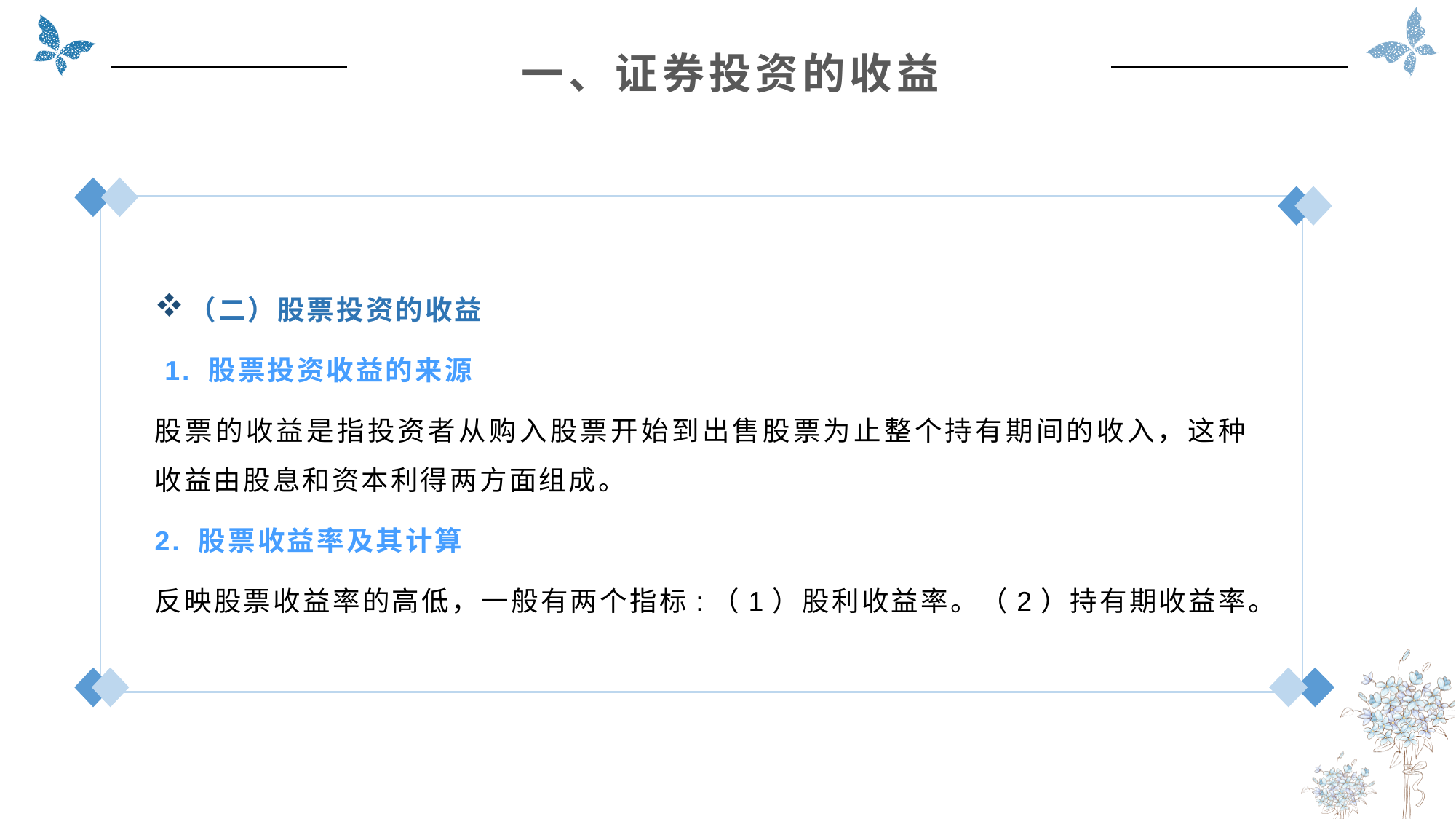

一、证券投资的收益

（二）股票投资的收益
 1. 股票投资收益的来源
股票的收益是指投资者从购入股票开始到出售股票为止整个持有期间的收入，这种收益由股息和资本利得两方面组成。
2. 股票收益率及其计算
反映股票收益率的高低，一般有两个指标:（1）股利收益率。（2）持有期收益率。